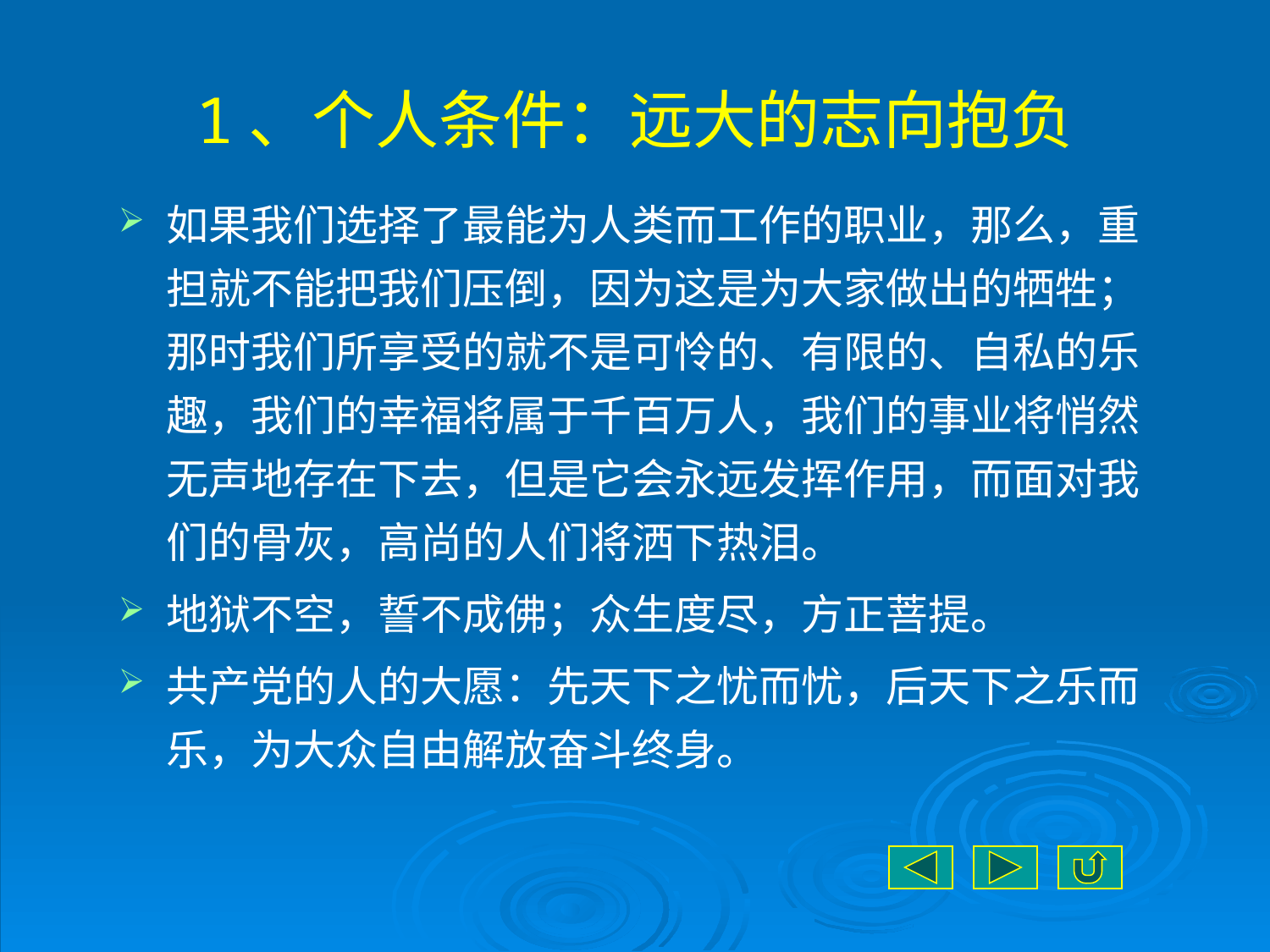

# 1、个人条件：远大的志向抱负
如果我们选择了最能为人类而工作的职业，那么，重担就不能把我们压倒，因为这是为大家做出的牺牲；那时我们所享受的就不是可怜的、有限的、自私的乐趣，我们的幸福将属于千百万人，我们的事业将悄然无声地存在下去，但是它会永远发挥作用，而面对我们的骨灰，高尚的人们将洒下热泪。
地狱不空，誓不成佛；众生度尽，方正菩提。
共产党的人的大愿：先天下之忧而忧，后天下之乐而乐，为大众自由解放奋斗终身。